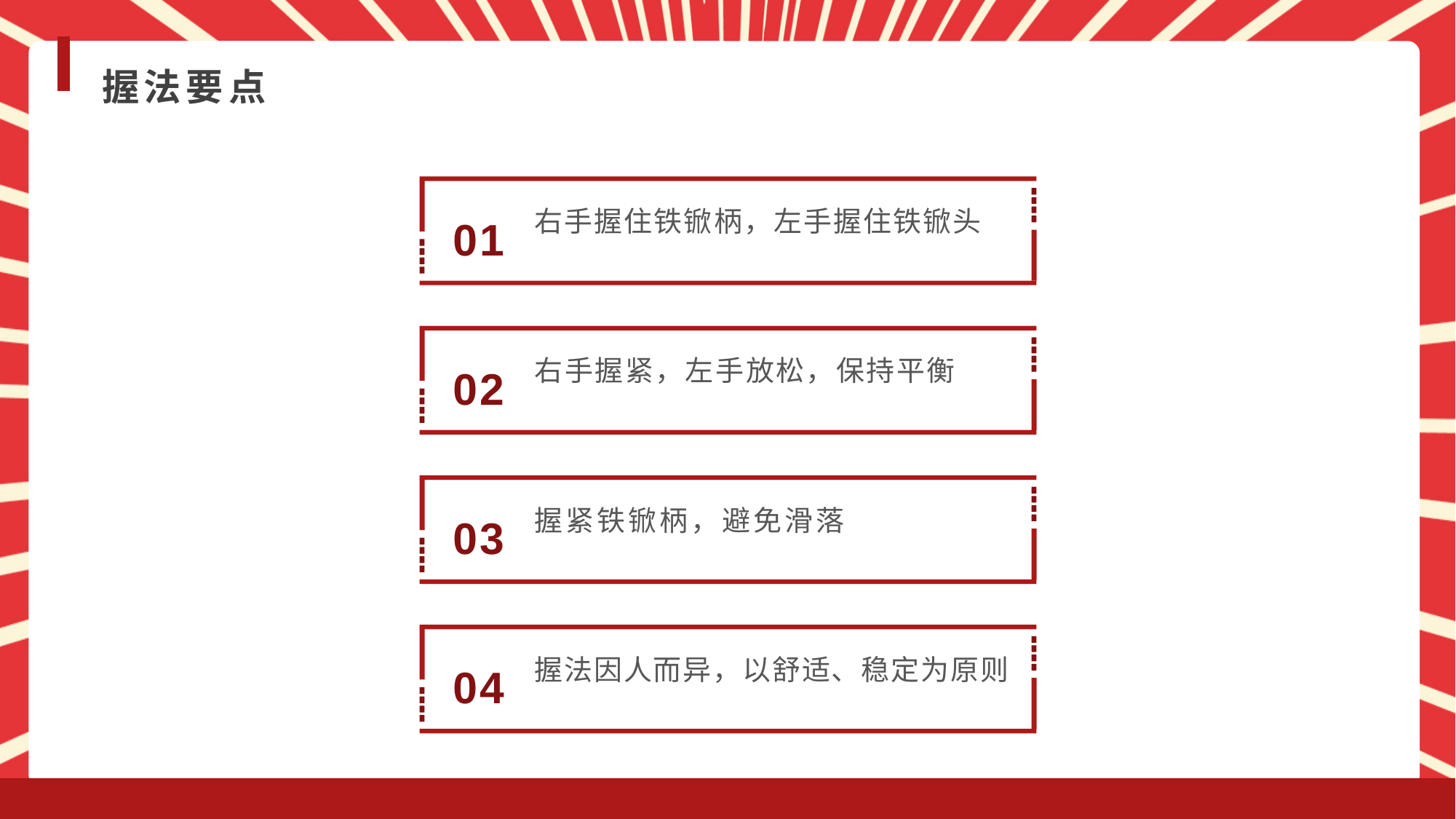

握法要点

01

右手握住铁锨柄，左手握住铁锨头

02

右手握紧，左手放松，保持平衡

03

握紧铁锨柄，避免滑落

04

握法因人而异，以舒适、稳定为原则